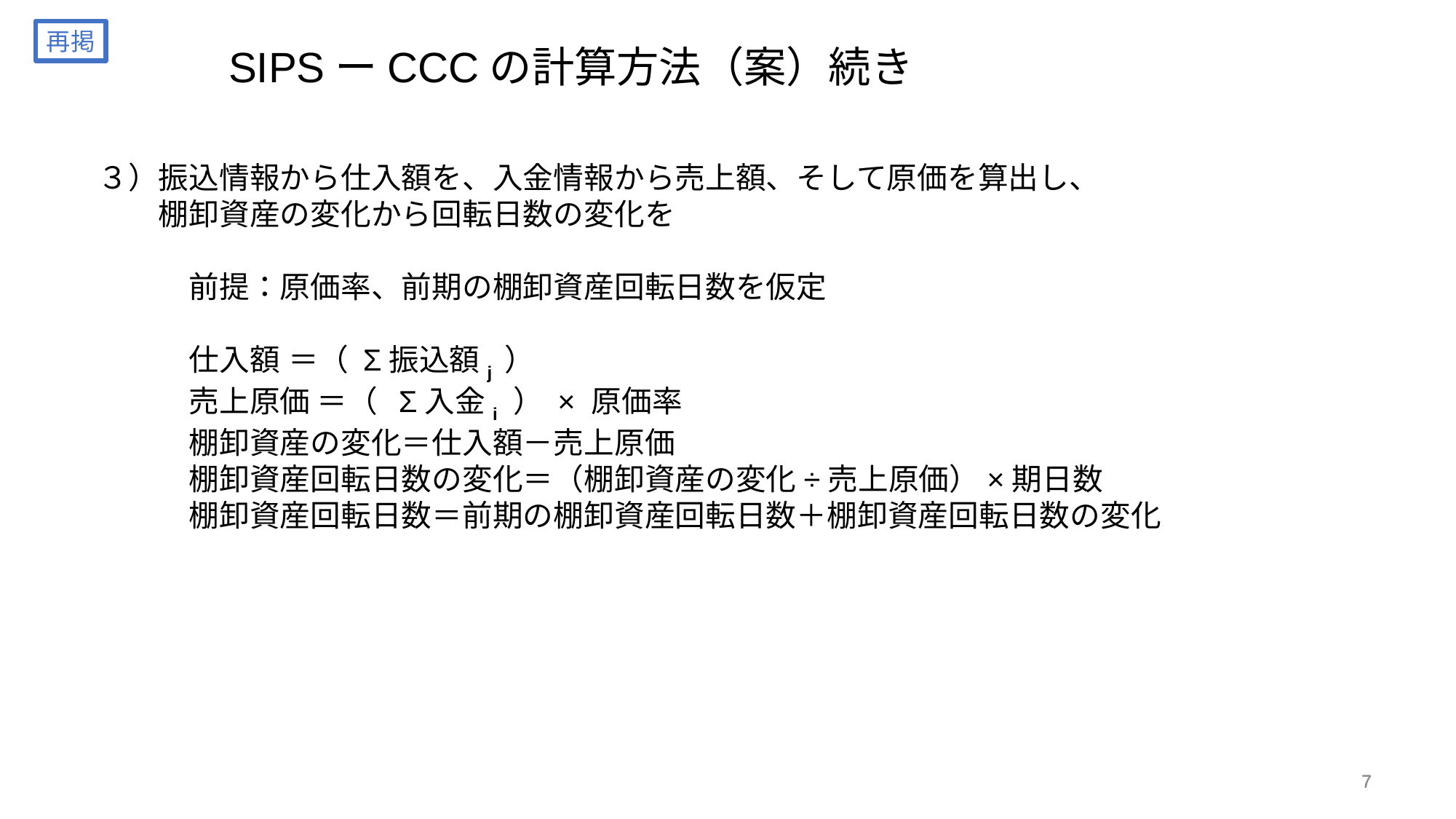

再掲
SIPSーCCCの計算方法（案）続き
３）振込情報から仕入額を、入金情報から売上額、そして原価を算出し、
　　棚卸資産の変化から回転日数の変化を

　　　前提：原価率、前期の棚卸資産回転日数を仮定

　　　仕入額  ＝（ Σ振込額j ）
　　　売上原価 ＝（  Σ入金i ） × 原価率
　　　棚卸資産の変化＝仕入額－売上原価
　　　棚卸資産回転日数の変化＝（棚卸資産の変化÷売上原価）×期日数
　　　棚卸資産回転日数＝前期の棚卸資産回転日数＋棚卸資産回転日数の変化

7
7
7